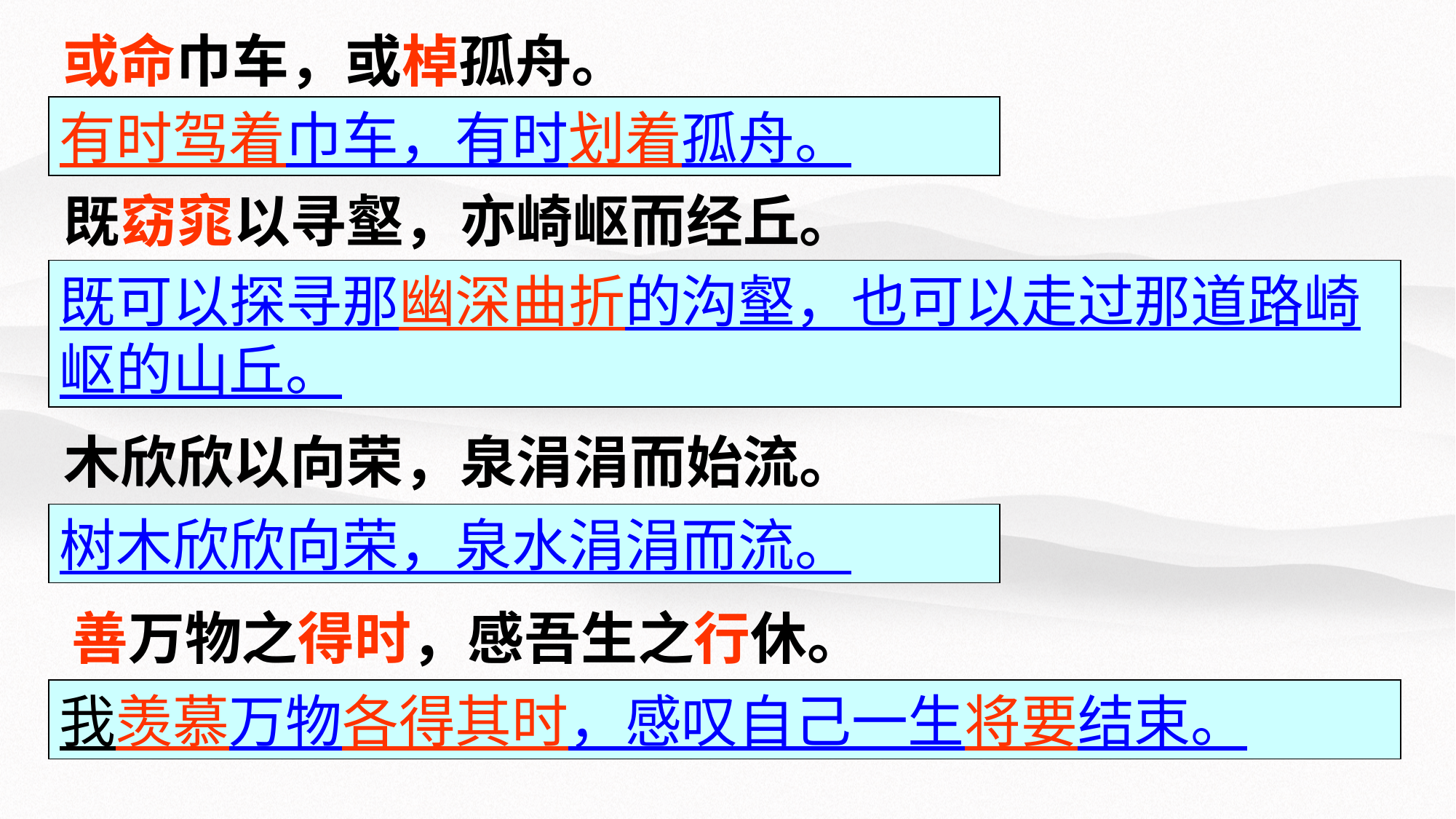

或命巾车，或棹孤舟。
有时驾着巾车，有时划着孤舟。
既窈窕以寻壑，亦崎岖而经丘。
既可以探寻那幽深曲折的沟壑，也可以走过那道路崎岖的山丘。
木欣欣以向荣，泉涓涓而始流。
树木欣欣向荣，泉水涓涓而流。
善万物之得时，感吾生之行休。
我羡慕万物各得其时，感叹自己一生将要结束。